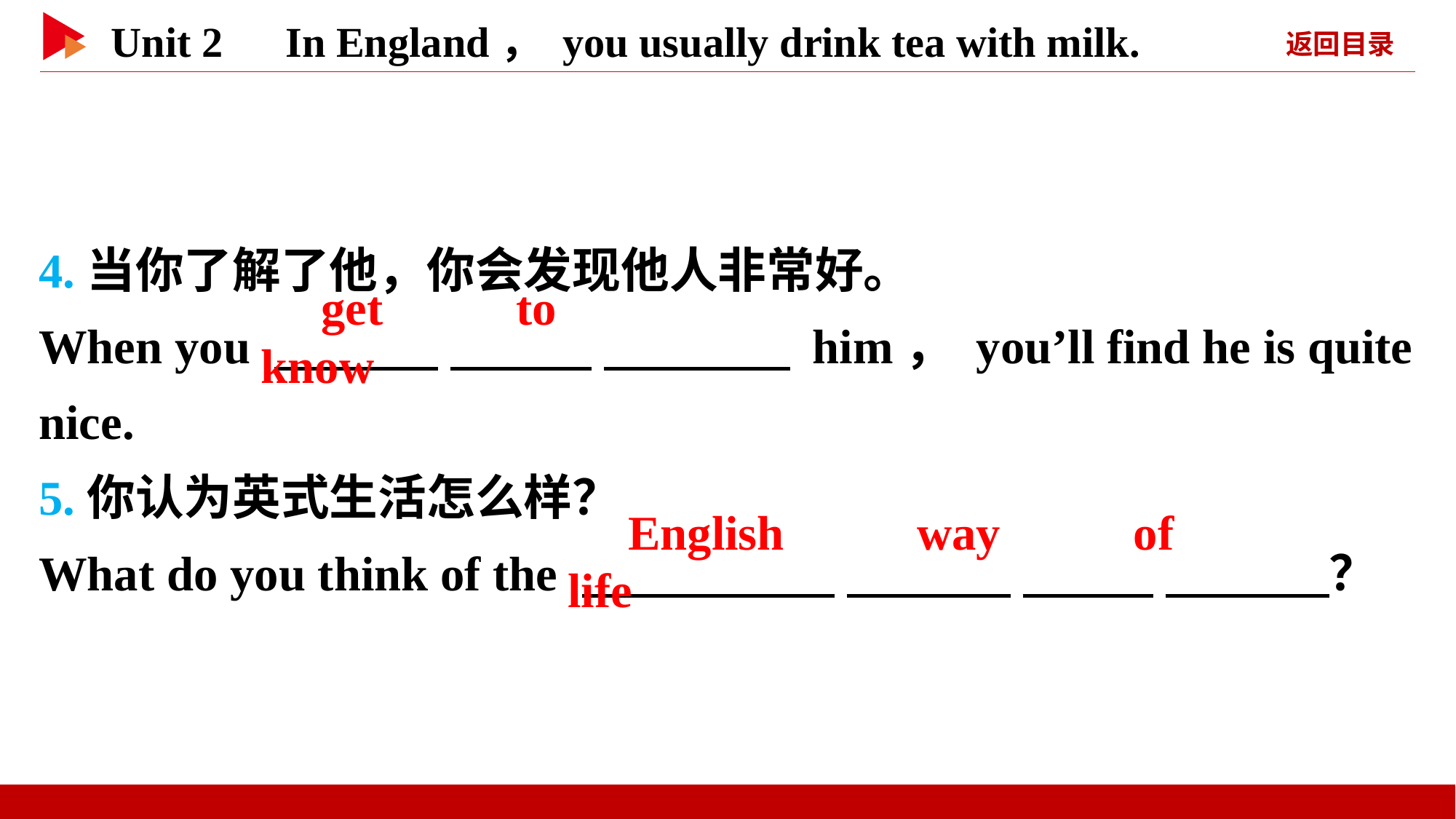

4.当你了解了他，你会发现他人非常好。
When you 　      　 　    　 　        　 him， you’ll find he is quite nice.
5.你认为英式生活怎么样？
What do you think of the 　              　 　      　 　   　 　      　？
　get　 　to　 　know
　English　 　way　 　of　 　life